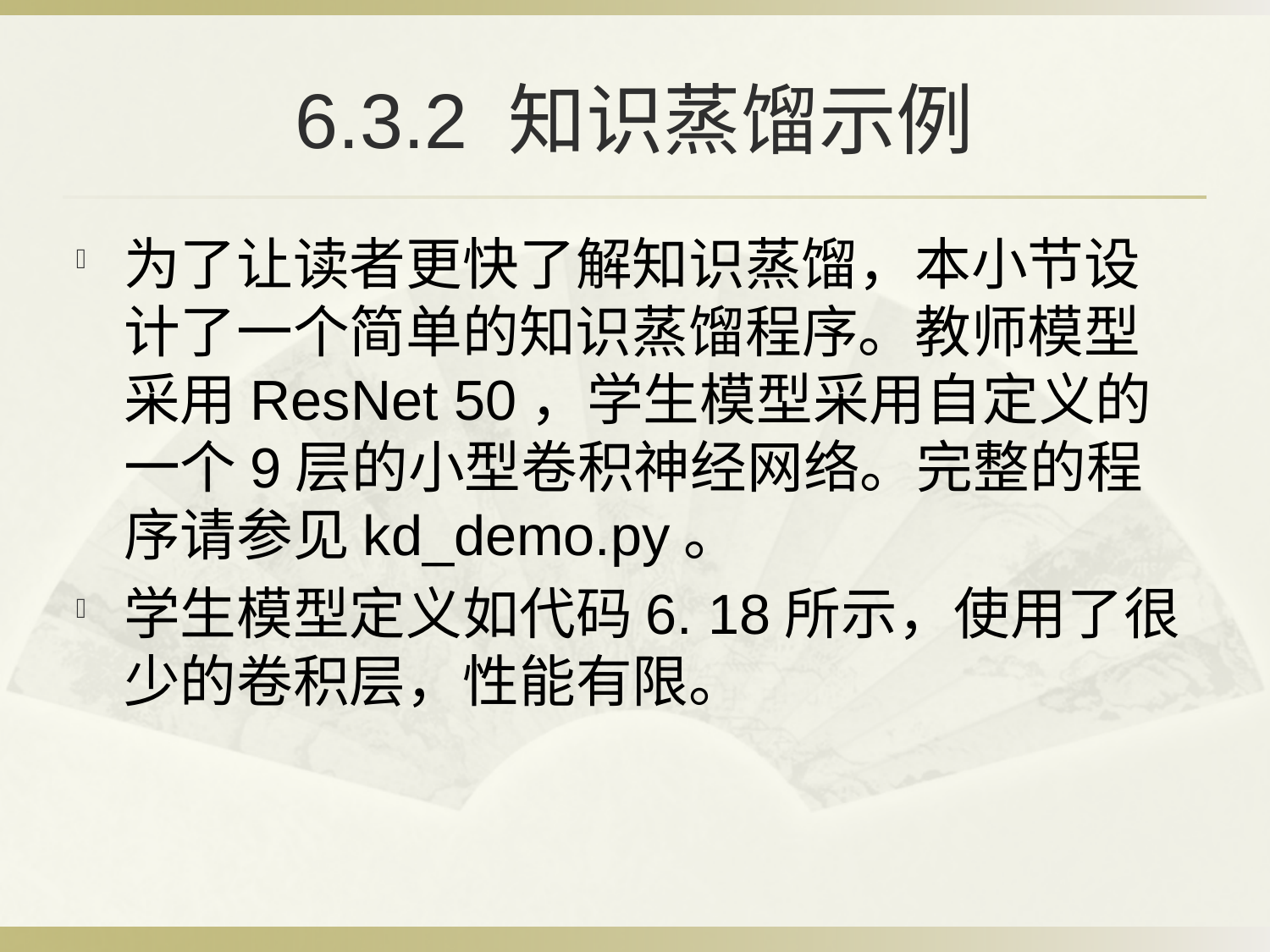

# 6.3.2 知识蒸馏示例
为了让读者更快了解知识蒸馏，本小节设计了一个简单的知识蒸馏程序。教师模型采用ResNet 50，学生模型采用自定义的一个9层的小型卷积神经网络。完整的程序请参见kd_demo.py。
学生模型定义如代码6. 18所示，使用了很少的卷积层，性能有限。